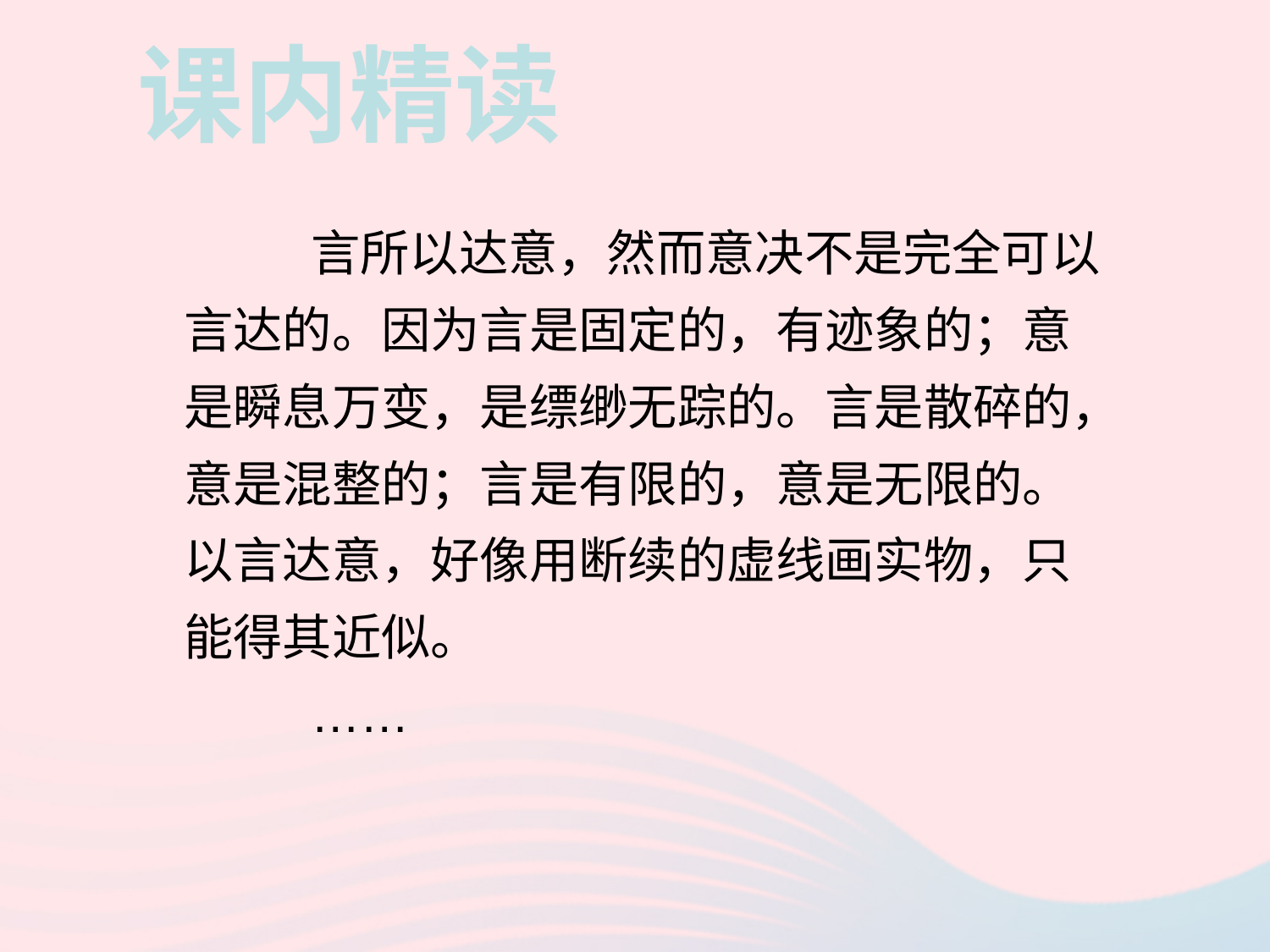

课内精读
	言所以达意，然而意决不是完全可以言达的。因为言是固定的，有迹象的；意是瞬息万变，是缥缈无踪的。言是散碎的，意是混整的；言是有限的，意是无限的。以言达意，好像用断续的虚线画实物，只能得其近似。
	……